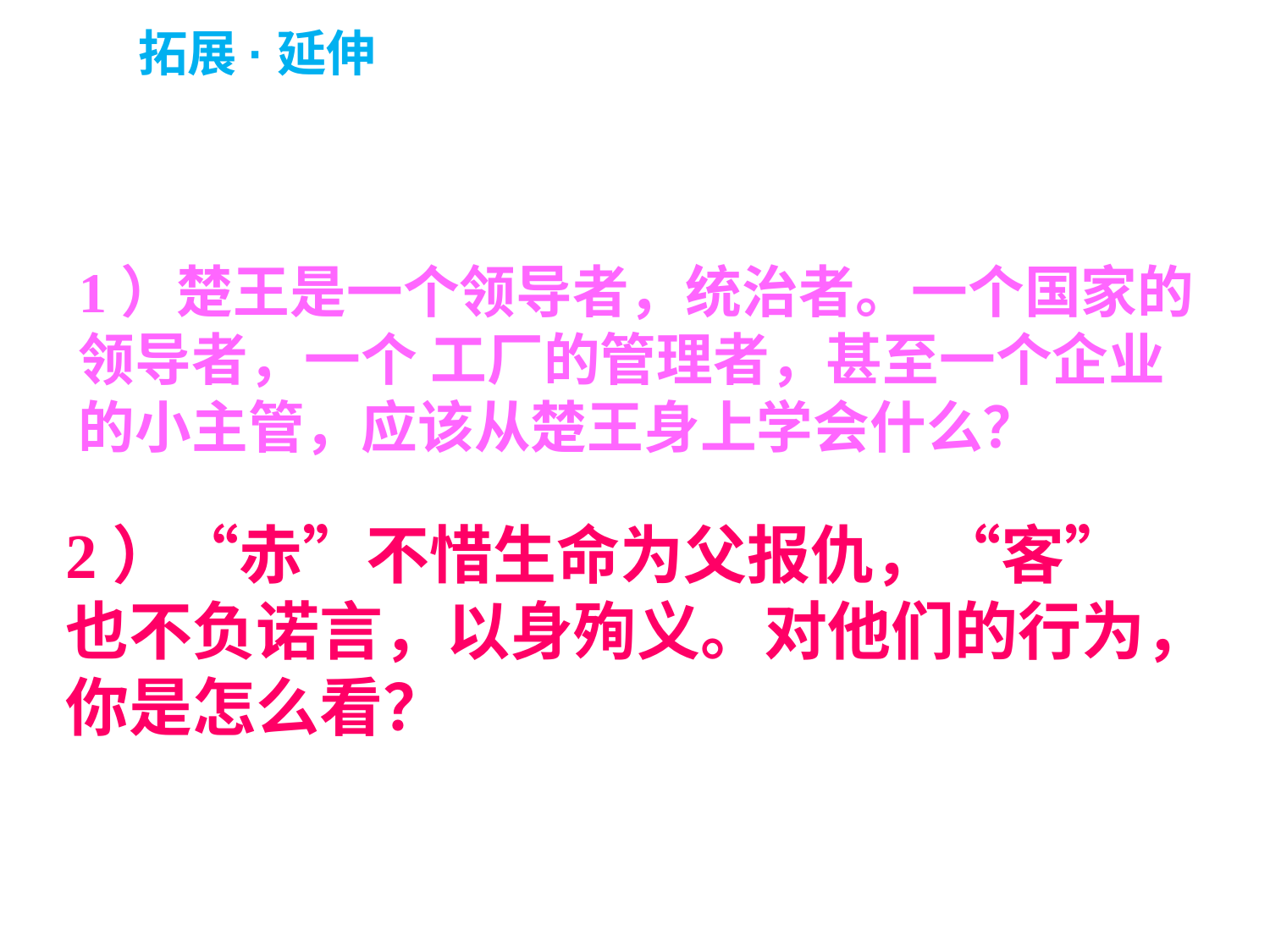

拓展·延伸
1）楚王是一个领导者，统治者。一个国家的领导者，一个 工厂的管理者，甚至一个企业的小主管，应该从楚王身上学会什么？
2）“赤”不惜生命为父报仇，“客”也不负诺言，以身殉义。对他们的行为，你是怎么看？